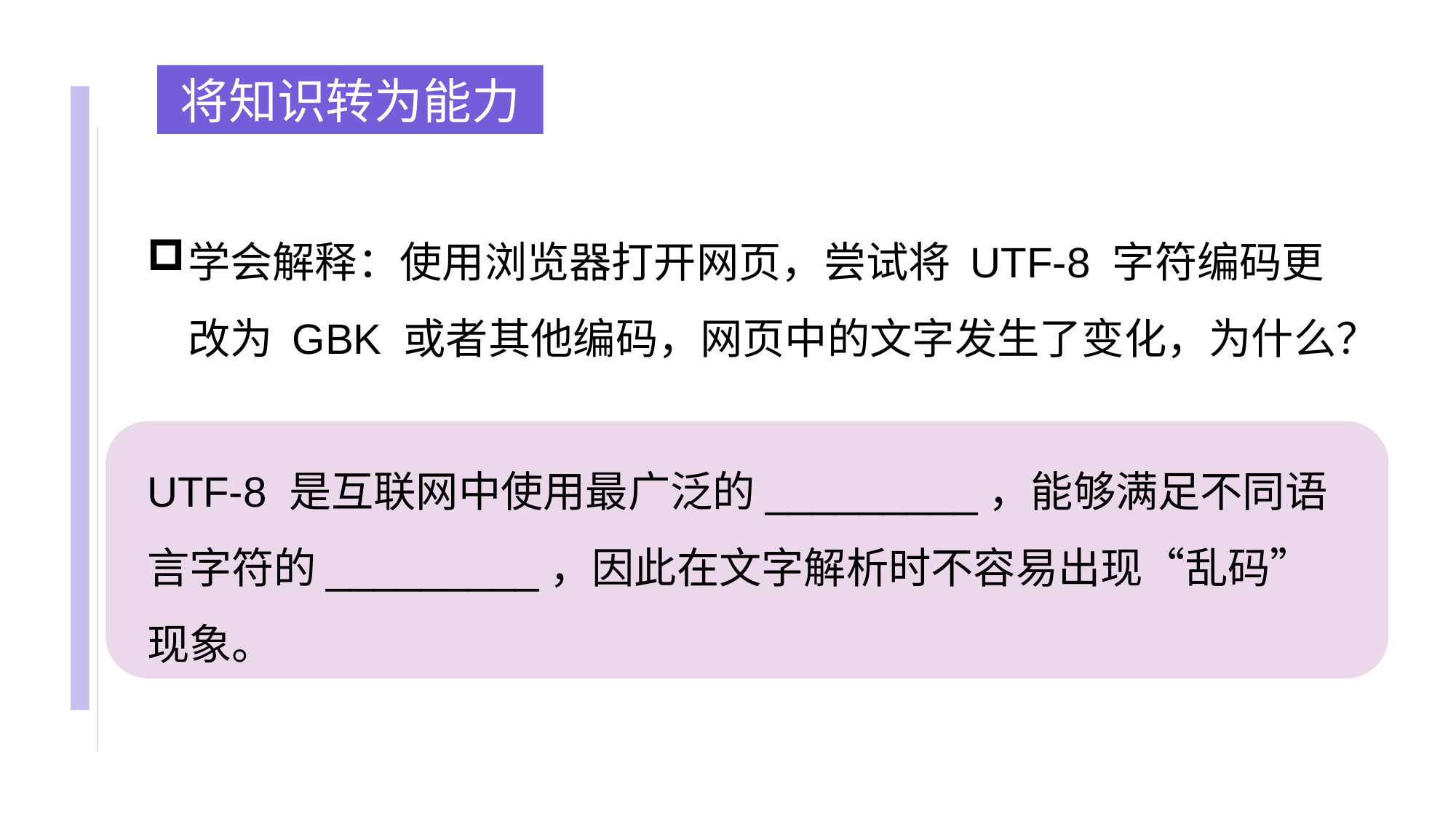

将知识转为能力

学会解释：使用浏览器打开网页，尝试将 UTF-8 字符编码更改为 GBK 或者其他编码，网页中的文字发生了变化，为什么？

UTF-8 是互联网中使用最广泛的_________，能够满足不同语言字符的_________，因此在文字解析时不容易出现“乱码”现象。